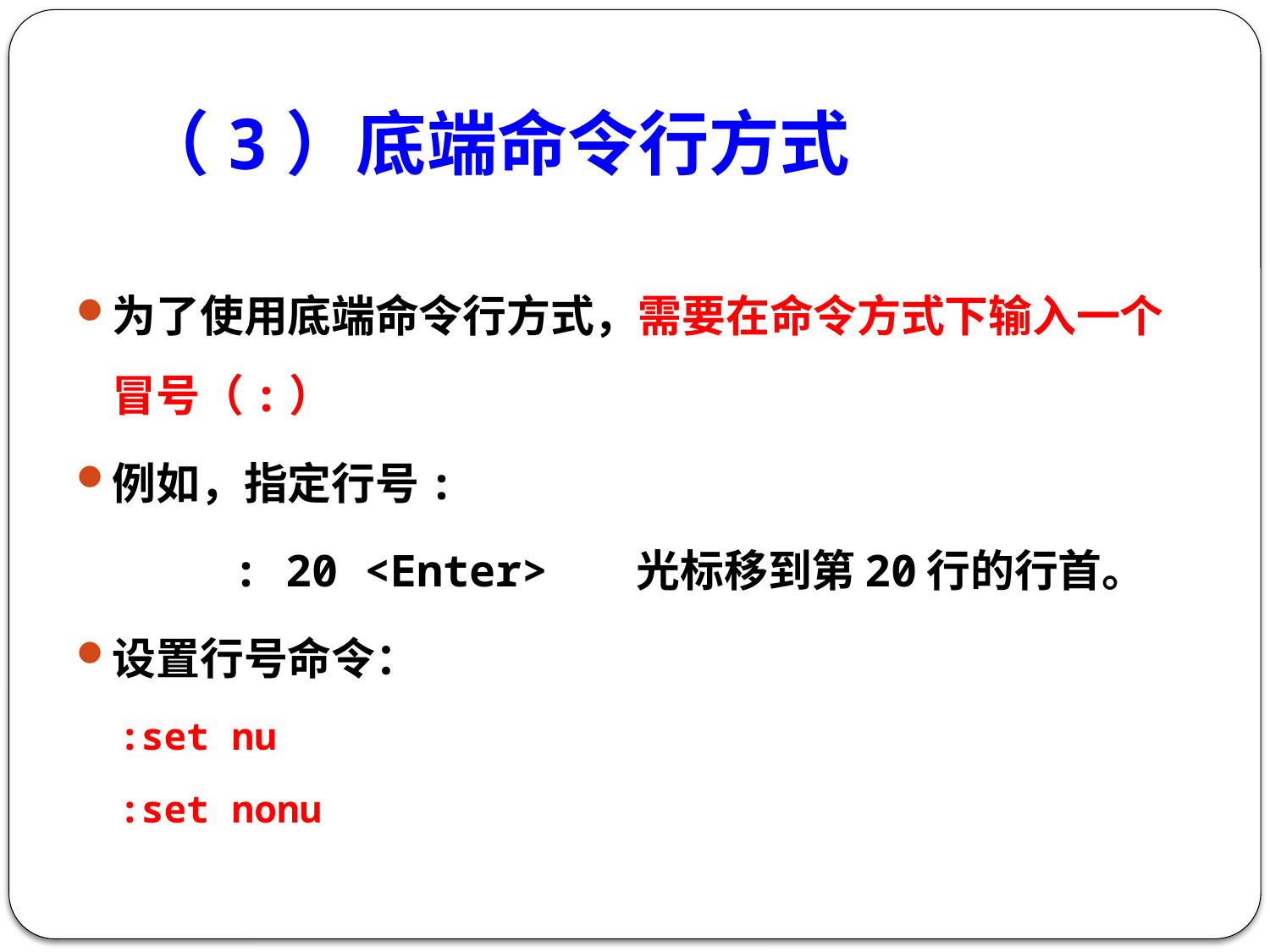

# （3）底端命令行方式
为了使用底端命令行方式，需要在命令方式下输入一个冒号（:）
例如，指定行号:
      : 20 <Enter>   光标移到第20行的行首。
设置行号命令：
:set nu
:set nonu